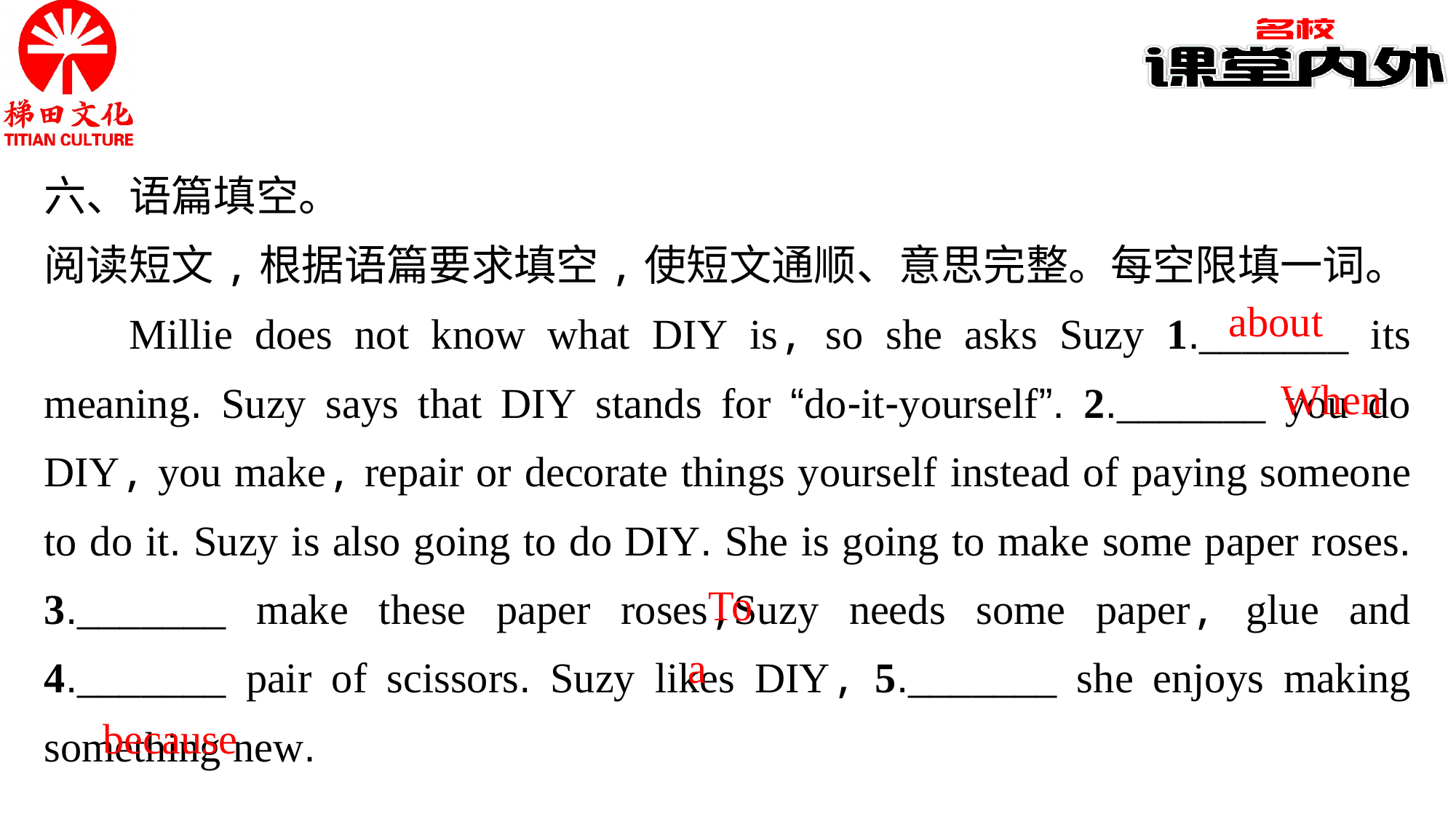

六、语篇填空。
阅读短文,根据语篇要求填空,使短文通顺、意思完整。每空限填一词。
Millie does not know what DIY is, so she asks Suzy 1._______ its meaning. Suzy says that DIY stands for “do-it-yourself”. 2._______ you do DIY, you make, repair or decorate things yourself instead of paying someone to do it. Suzy is also going to do DIY. She is going to make some paper roses. 3._______ make these paper roses,Suzy needs some paper, glue and 4._______ pair of scissors. Suzy likes DIY, 5._______ she enjoys making something new.
about
When
To
a
because